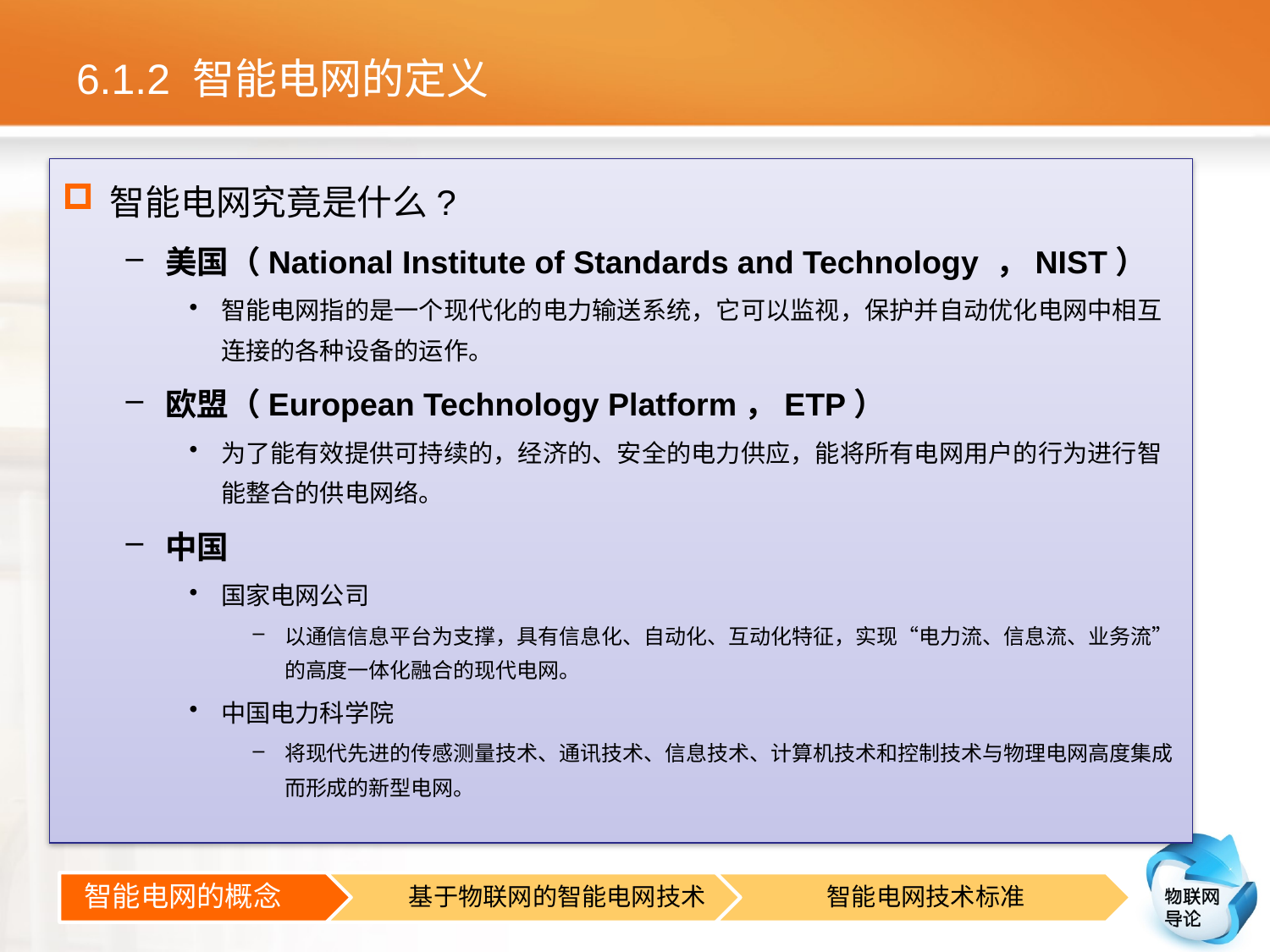

# 6.1.2 智能电网的定义
智能电网究竟是什么?
美国（National Institute of Standards and Technology ，NIST）
智能电网指的是一个现代化的电力输送系统，它可以监视，保护并自动优化电网中相互连接的各种设备的运作。
欧盟（European Technology Platform，ETP）
为了能有效提供可持续的，经济的、安全的电力供应，能将所有电网用户的行为进行智能整合的供电网络。
中国
国家电网公司
以通信信息平台为支撑，具有信息化、自动化、互动化特征，实现“电力流、信息流、业务流”的高度一体化融合的现代电网。
中国电力科学院
将现代先进的传感测量技术、通讯技术、信息技术、计算机技术和控制技术与物理电网高度集成而形成的新型电网。